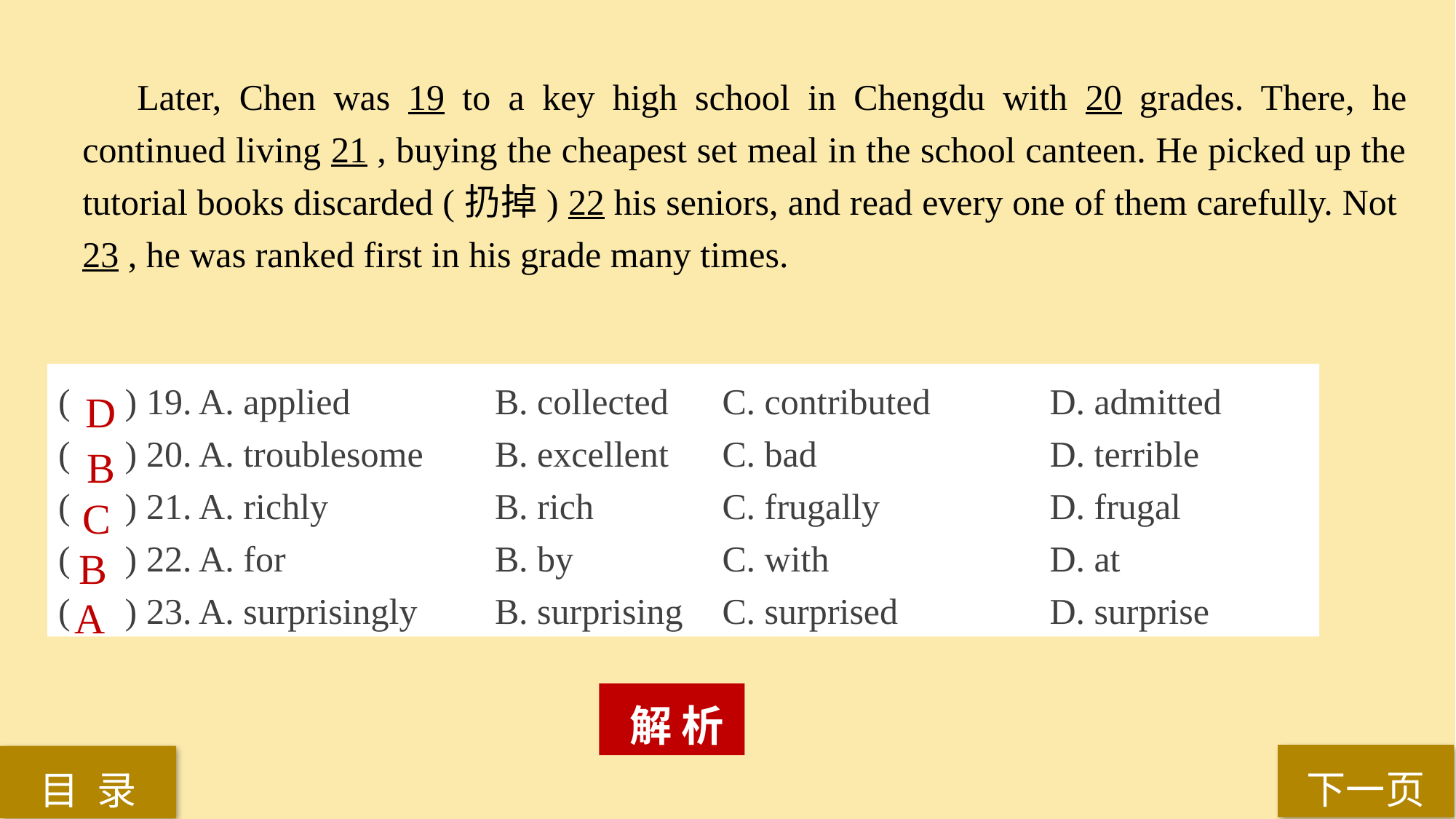

Later, Chen was 19 to a key high school in Chengdu with 20 grades. There, he continued living 21 , buying the cheapest set meal in the school canteen. He picked up the tutorial books discarded (扔掉) 22 his seniors, and read every one of them carefully. Not  23 , he was ranked first in his grade many times.
(      ) 19. A. applied 		B. collected 	 C. contributed 	 D. admitted
(      ) 20. A. troublesome 	B. excellent 	 C. bad 		 D. terrible
(      ) 21. A. richly		B. rich		 C. frugally		 D. frugal
(      ) 22. A. for 		B. by 		 C. with 		 D. at
(      ) 23. A. surprisingly 	B. surprising 	 C. surprised		 D. surprise
D
B
C
B
A
 解 析